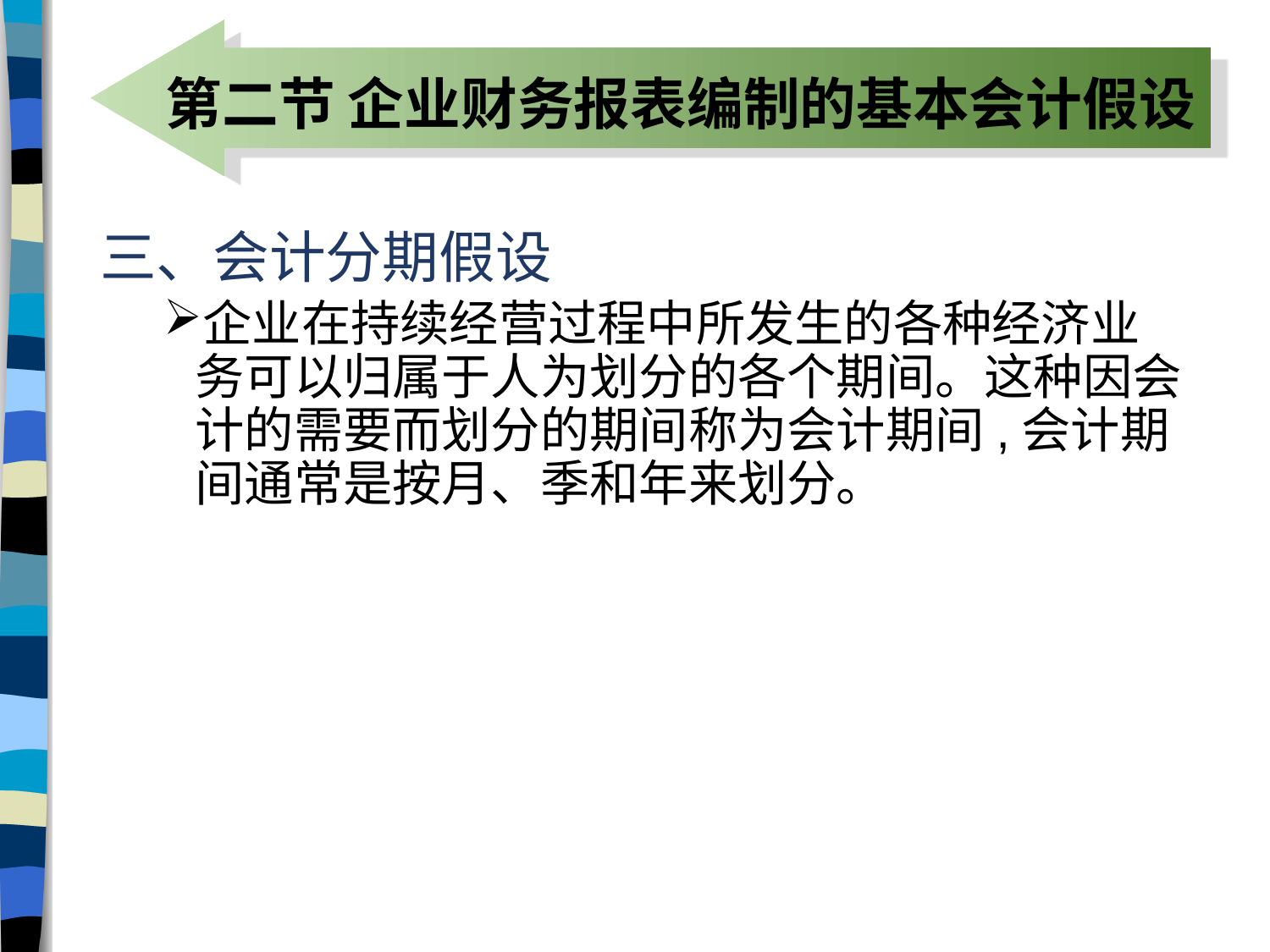

# 第二节 企业财务报表编制的基本会计假设
三、会计分期假设
企业在持续经营过程中所发生的各种经济业务可以归属于人为划分的各个期间。这种因会计的需要而划分的期间称为会计期间,会计期间通常是按月、季和年来划分。